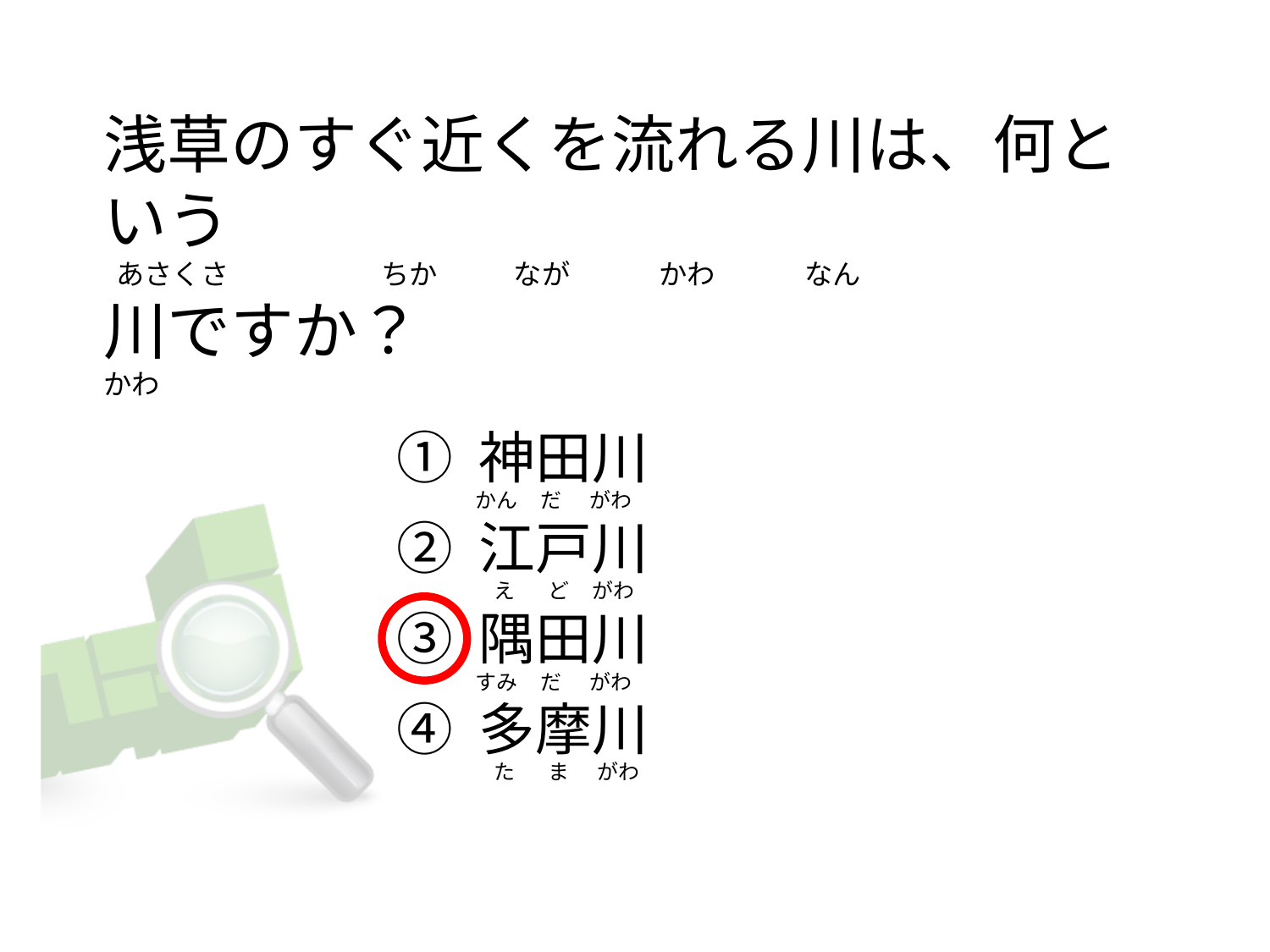

# 浅草のすぐ近くを流れる川は、何という   あさくさ                        ちか            なが              かわ              なん 川ですか？ かわ
① 神田川
② 江戸川
③ 隅田川
④ 多摩川
かん     だ      がわ
   え       ど     がわ

すみ     だ      がわ
   た       ま      がわ